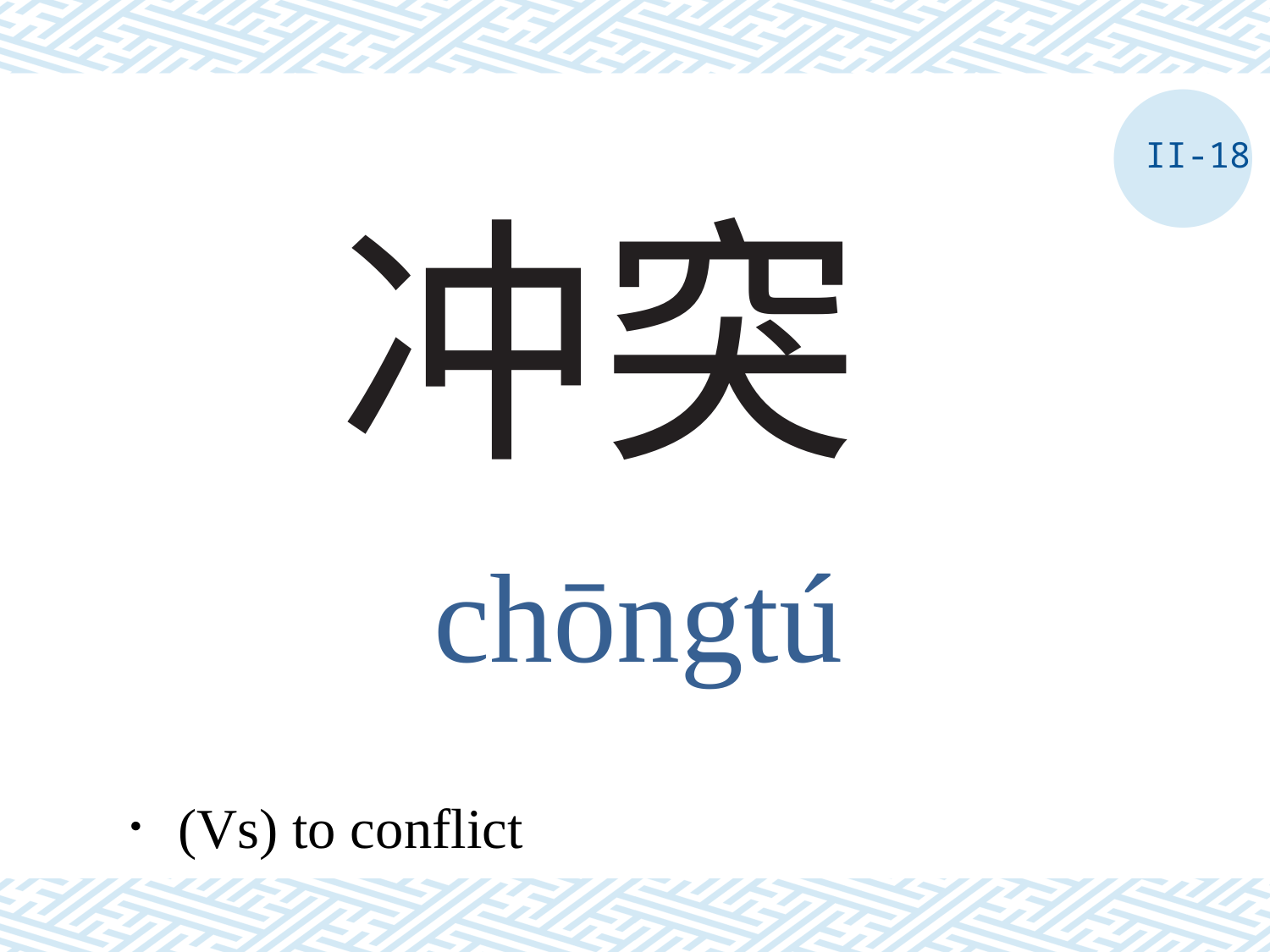

II-18

# 冲突
chōngtú
．(Vs) to conflict